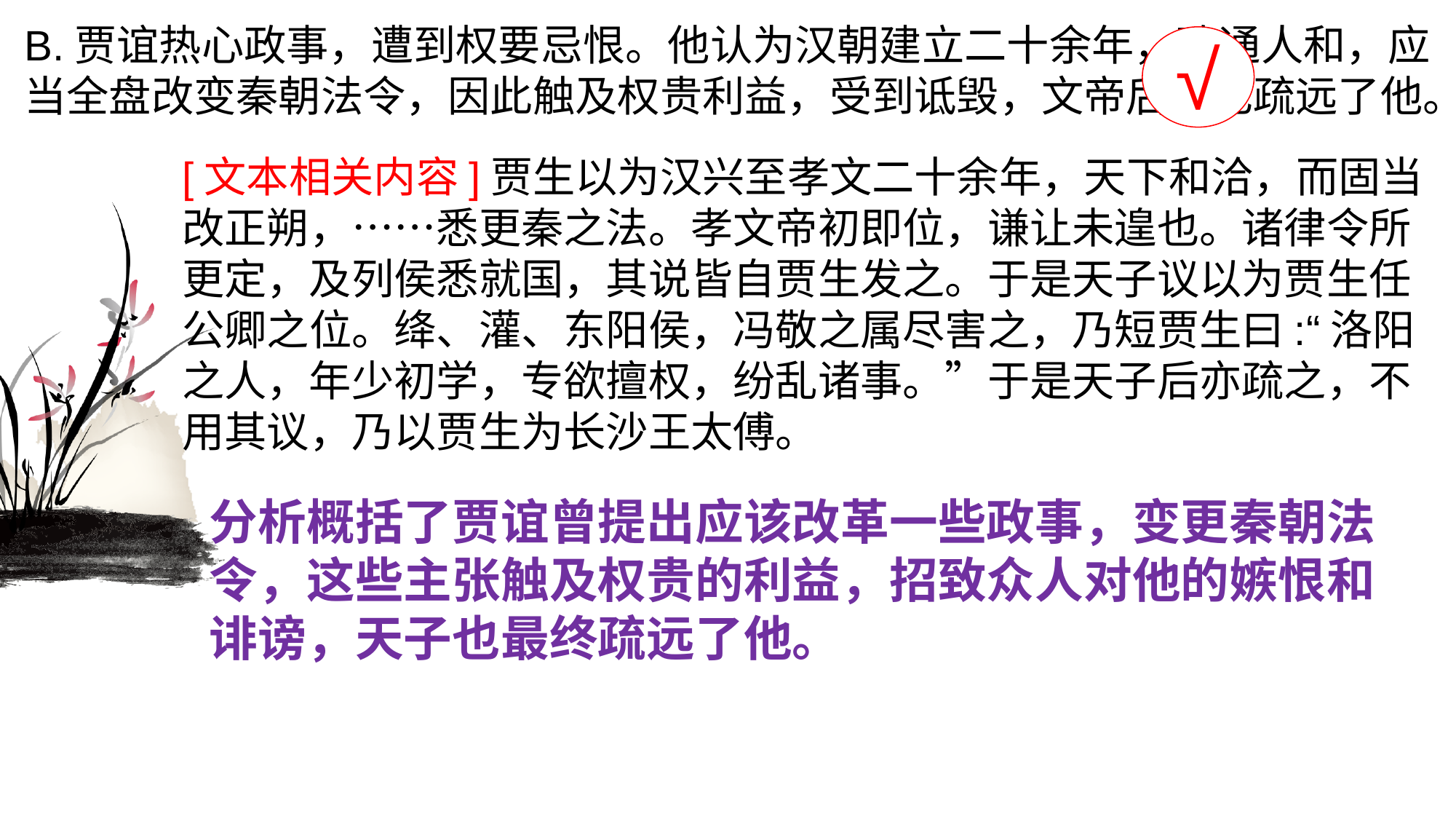

B.贾谊热心政事，遭到权要忌恨。他认为汉朝建立二十余年，政通人和，应当全盘改变秦朝法令，因此触及权贵利益，受到诋毁，文帝后来也疏远了他。
√
[文本相关内容]贾生以为汉兴至孝文二十余年，天下和洽，而固当改正朔，……悉更秦之法。孝文帝初即位，谦让未遑也。诸律令所更定，及列侯悉就国，其说皆自贾生发之。于是天子议以为贾生任公卿之位。绛、灌、东阳侯，冯敬之属尽害之，乃短贾生曰:“洛阳之人，年少初学，专欲擅权，纷乱诸事。”于是天子后亦疏之，不用其议，乃以贾生为长沙王太傅。
分析概括了贾谊曾提出应该改革一些政事，变更秦朝法令，这些主张触及权贵的利益，招致众人对他的嫉恨和诽谤，天子也最终疏远了他。